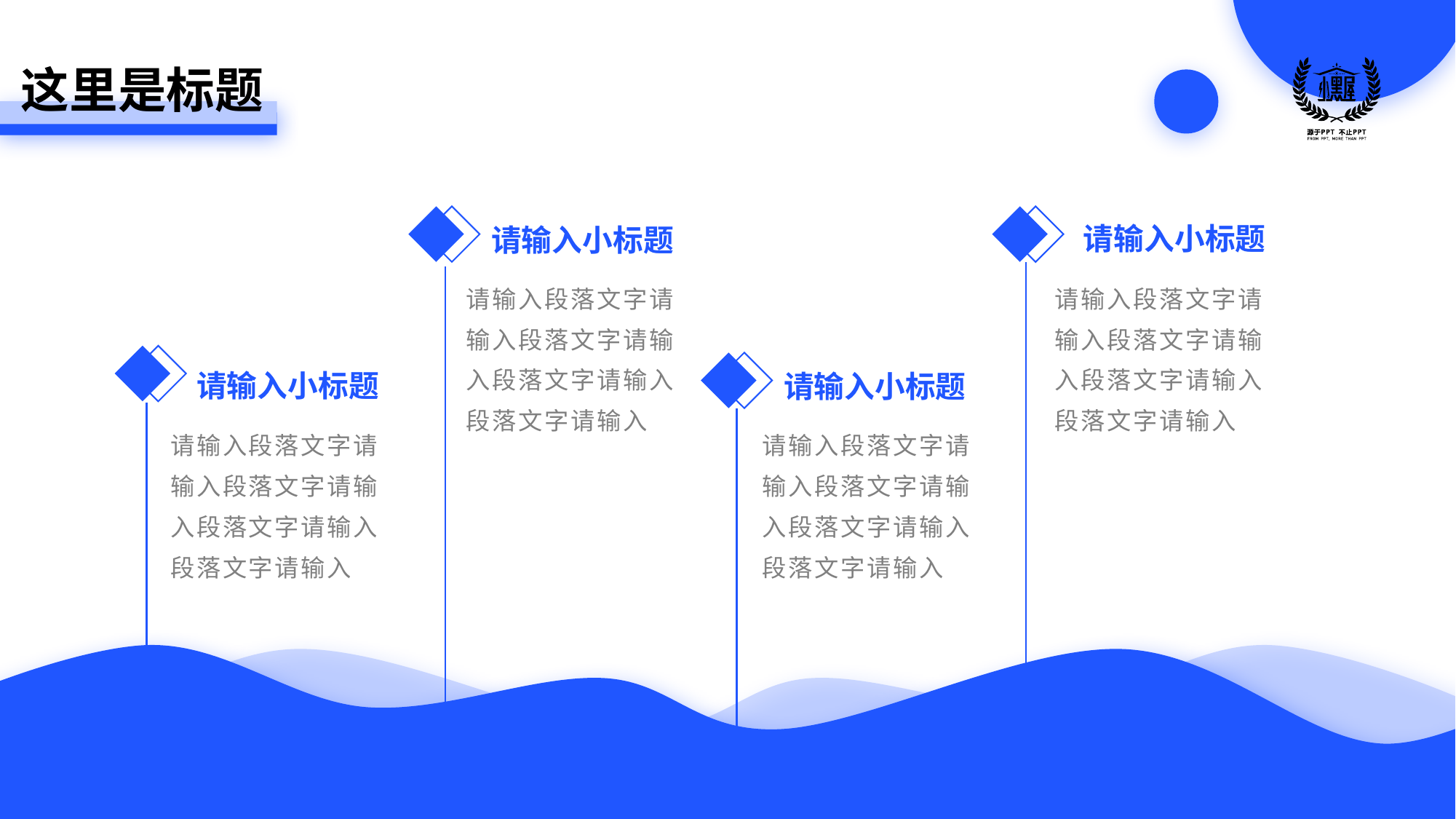

这里是标题

请输入小标题

请输入小标题
请输入段落文字请输入段落文字请输入段落文字请输入段落文字请输入
请输入段落文字请输入段落文字请输入段落文字请输入段落文字请输入

请输入小标题
请输入小标题
请输入段落文字请输入段落文字请输入段落文字请输入段落文字请输入
请输入段落文字请输入段落文字请输入段落文字请输入段落文字请输入